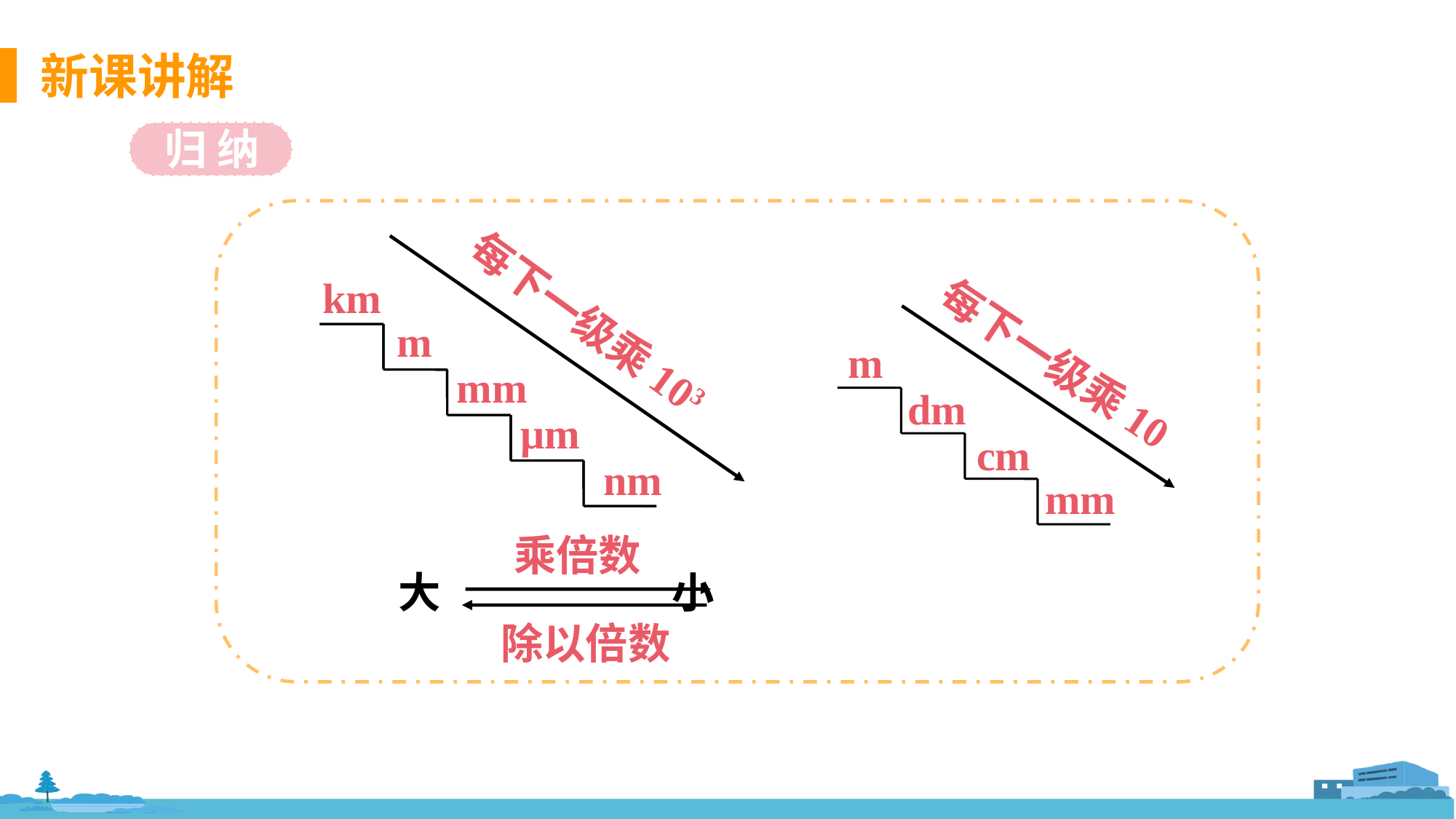

归 纳

km

m
每下一级乘103

m
每下一级乘10
mm
dm

μm
cm
nm
mm
乘倍数
 大                        小

除以倍数